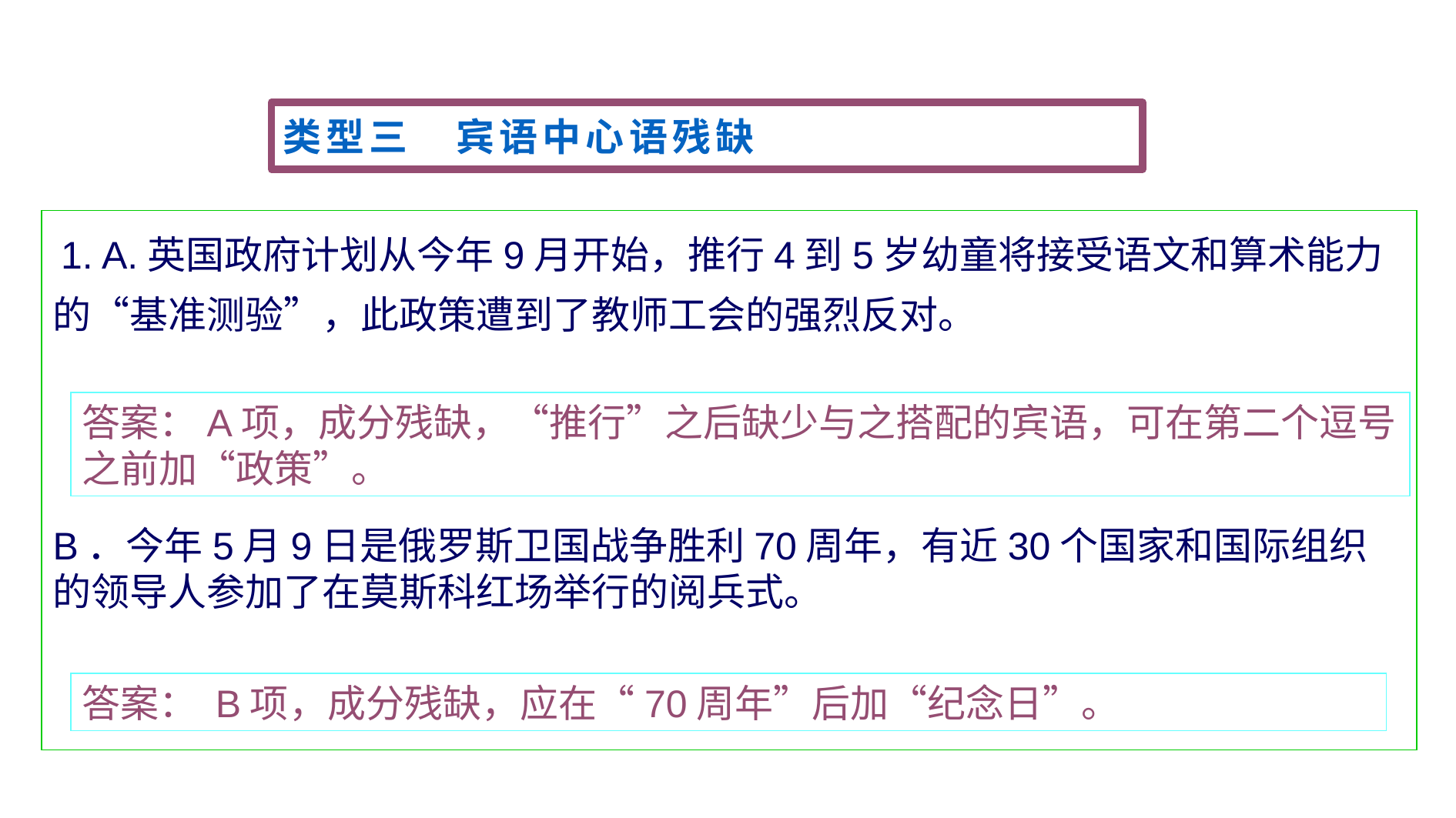

类型三　宾语中心语残缺
 1. A.英国政府计划从今年9月开始，推行4到5岁幼童将接受语文和算术能力的“基准测验”，此政策遭到了教师工会的强烈反对。

B．今年5月9日是俄罗斯卫国战争胜利70周年，有近30个国家和国际组织的领导人参加了在莫斯科红场举行的阅兵式。

答案：A项，成分残缺，“推行”之后缺少与之搭配的宾语，可在第二个逗号之前加“政策”。

答案： B项，成分残缺，应在“70周年”后加“纪念日”。